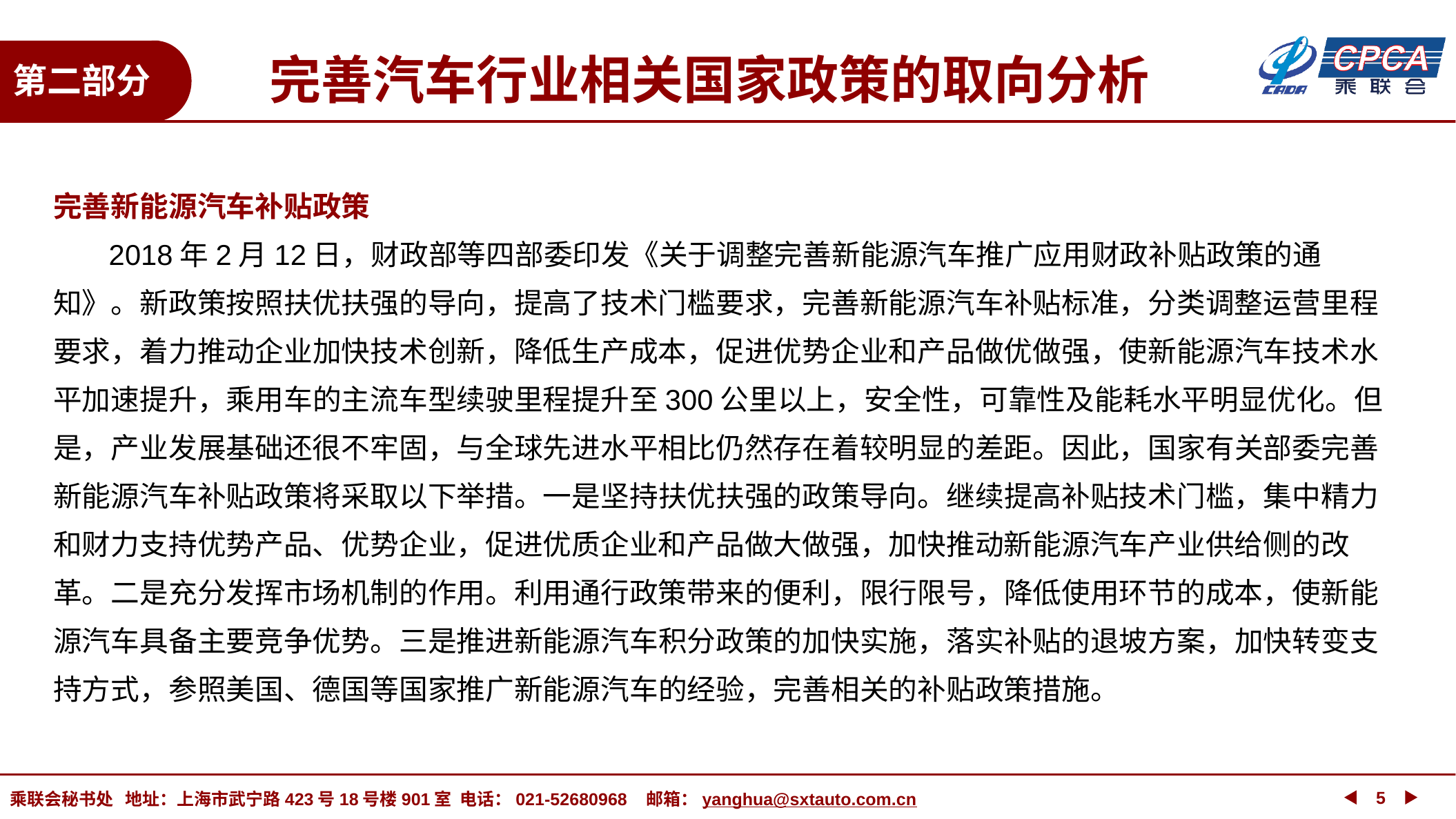

完善汽车行业相关国家政策的取向分析
第二部分
完善新能源汽车补贴政策
       2018年2月12日，财政部等四部委印发《关于调整完善新能源汽车推广应用财政补贴政策的通知》。新政策按照扶优扶强的导向，提高了技术门槛要求，完善新能源汽车补贴标准，分类调整运营里程要求，着力推动企业加快技术创新，降低生产成本，促进优势企业和产品做优做强，使新能源汽车技术水平加速提升，乘用车的主流车型续驶里程提升至300公里以上，安全性，可靠性及能耗水平明显优化。但是，产业发展基础还很不牢固，与全球先进水平相比仍然存在着较明显的差距。因此，国家有关部委完善新能源汽车补贴政策将采取以下举措。一是坚持扶优扶强的政策导向。继续提高补贴技术门槛，集中精力和财力支持优势产品、优势企业，促进优质企业和产品做大做强，加快推动新能源汽车产业供给侧的改革。二是充分发挥市场机制的作用。利用通行政策带来的便利，限行限号，降低使用环节的成本，使新能源汽车具备主要竞争优势。三是推进新能源汽车积分政策的加快实施，落实补贴的退坡方案，加快转变支持方式，参照美国、德国等国家推广新能源汽车的经验，完善相关的补贴政策措施。